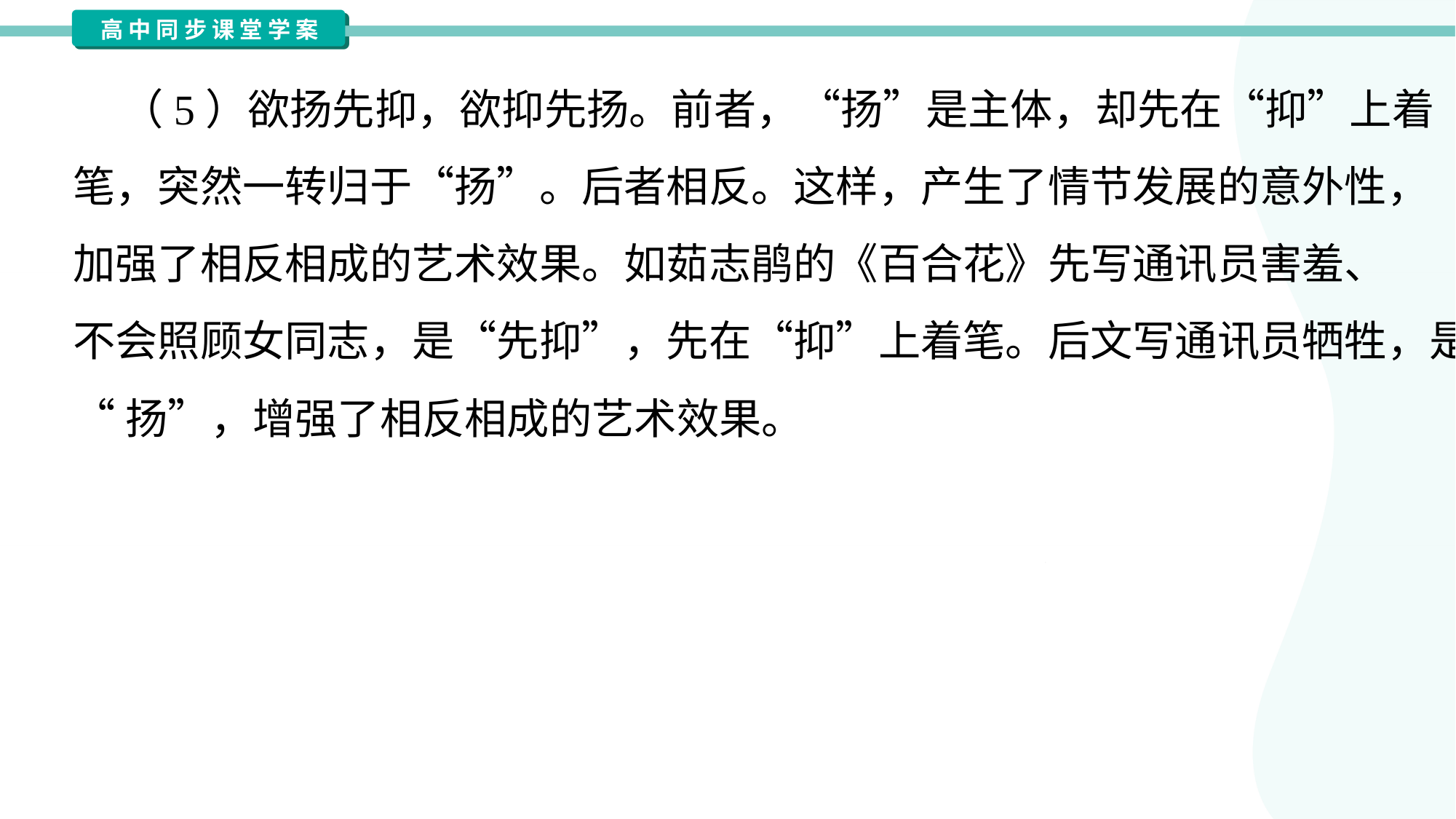

（5）欲扬先抑，欲抑先扬。前者，“扬”是主体，却先在“抑”上着
笔，突然一转归于“扬”。后者相反。这样，产生了情节发展的意外性，
加强了相反相成的艺术效果。如茹志鹃的《百合花》先写通讯员害羞、
不会照顾女同志，是“先抑”，先在“抑”上着笔。后文写通讯员牺牲，是
“扬”，增强了相反相成的艺术效果。